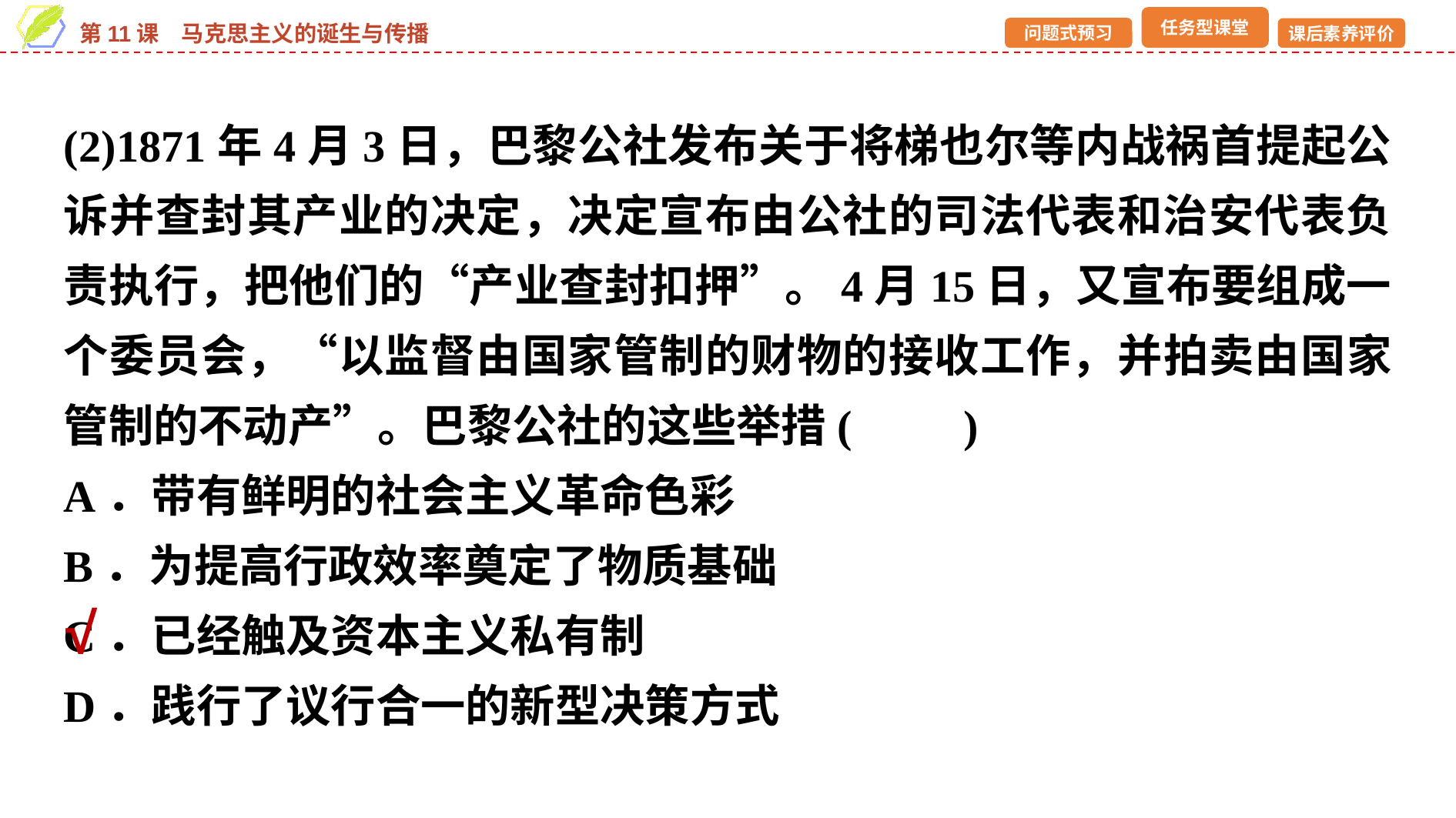

(2)1871年4月3日，巴黎公社发布关于将梯也尔等内战祸首提起公诉并查封其产业的决定，决定宣布由公社的司法代表和治安代表负责执行，把他们的“产业查封扣押”。4月15日，又宣布要组成一个委员会，“以监督由国家管制的财物的接收工作，并拍卖由国家管制的不动产”。巴黎公社的这些举措(　　)
A．带有鲜明的社会主义革命色彩
B．为提高行政效率奠定了物质基础
C．已经触及资本主义私有制
D．践行了议行合一的新型决策方式
√